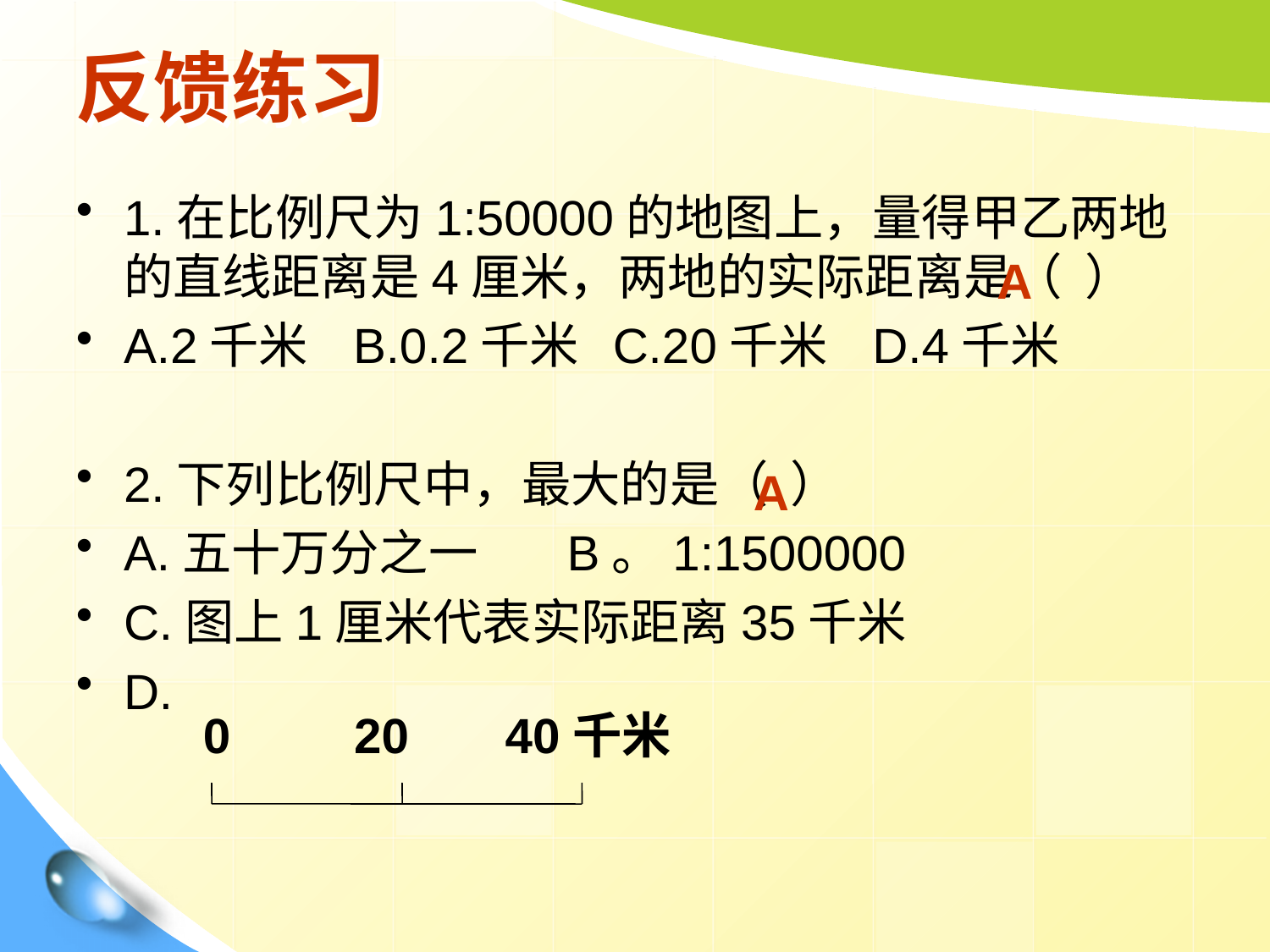

# 反馈练习
1.在比例尺为1:50000的地图上，量得甲乙两地的直线距离是4厘米，两地的实际距离是（  ）
A.2千米   B.0.2千米  C.20千米   D.4千米

2.下列比例尺中，最大的是（  ）
A.五十万分之一       B。1:1500000
C.图上1厘米代表实际距离35千米
D.
A
A
0         20       40千米